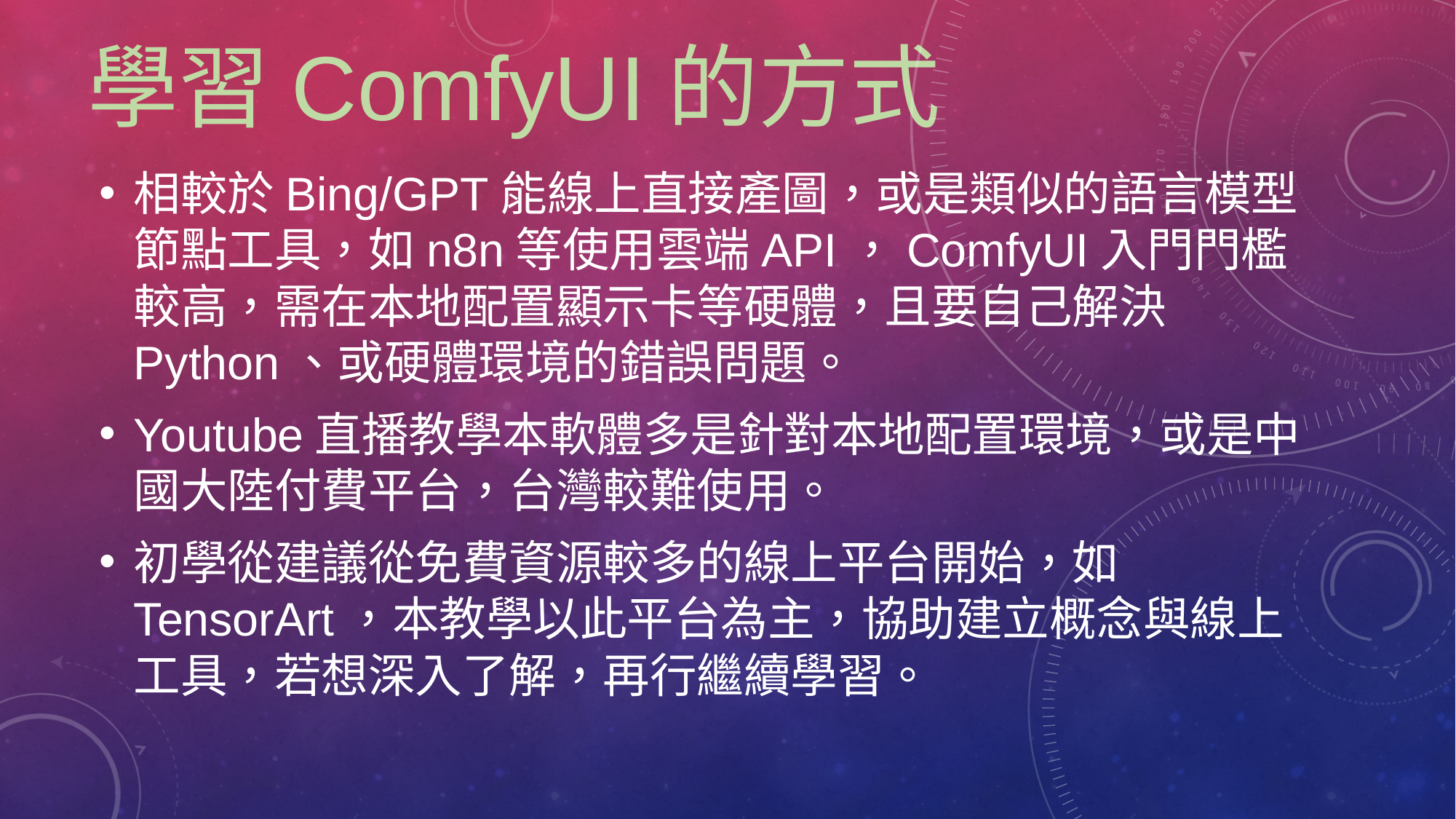

# 學習ComfyUI的方式
相較於Bing/GPT能線上直接產圖，或是類似的語言模型節點工具，如n8n等使用雲端API，ComfyUI入門門檻較高，需在本地配置顯示卡等硬體，且要自己解決Python、或硬體環境的錯誤問題。
Youtube直播教學本軟體多是針對本地配置環境，或是中國大陸付費平台，台灣較難使用。
初學從建議從免費資源較多的線上平台開始，如TensorArt，本教學以此平台為主，協助建立概念與線上工具，若想深入了解，再行繼續學習。